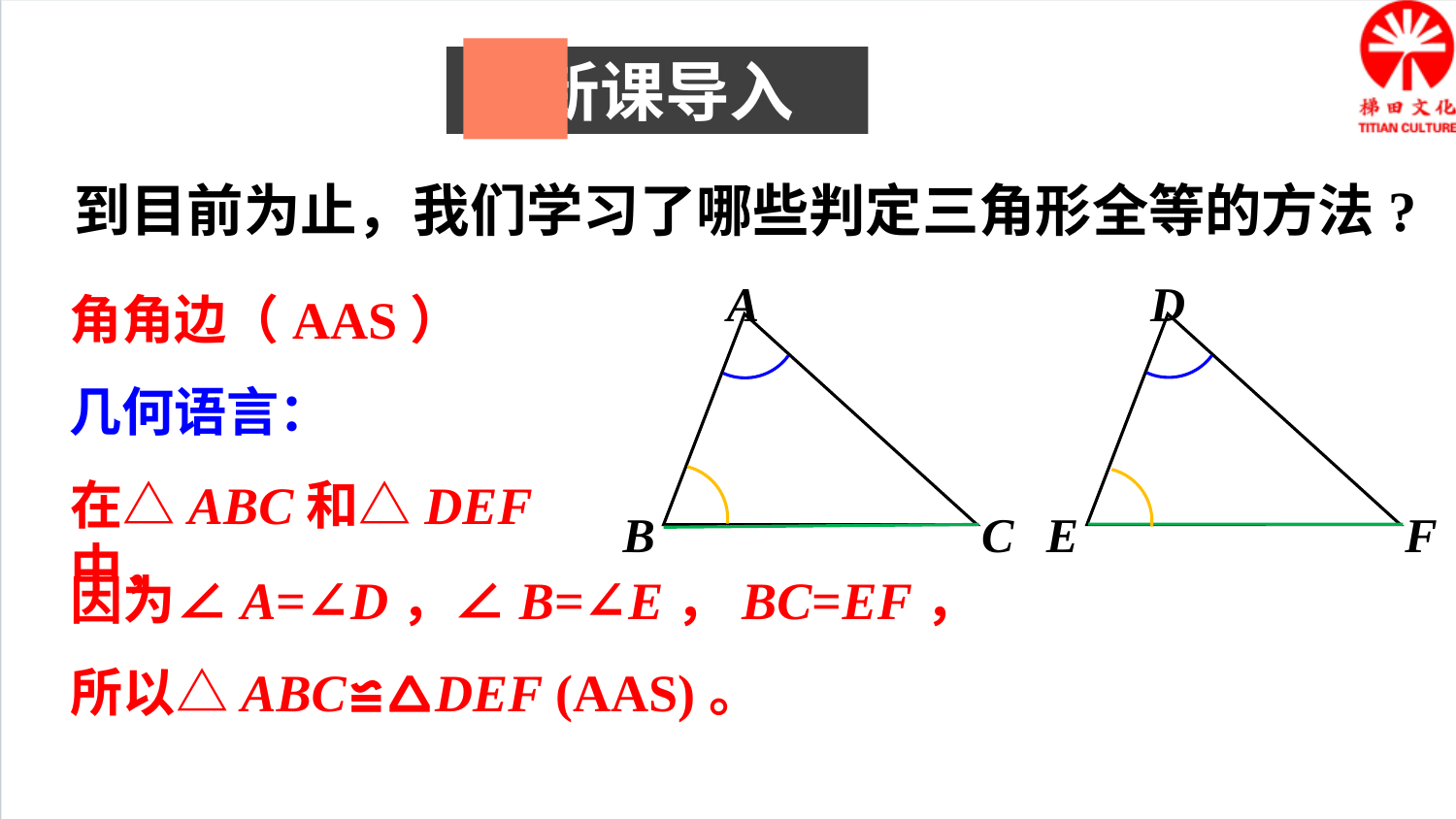

新课导入
到目前为止，我们学习了哪些判定三角形全等的方法?
A

B
C
D

E
F

角角边（AAS）
几何语言：
在△ABC和△DEF中，
因为∠A=∠D，∠B=∠E，BC=EF，
所以△ABC≌△DEF (AAS)。